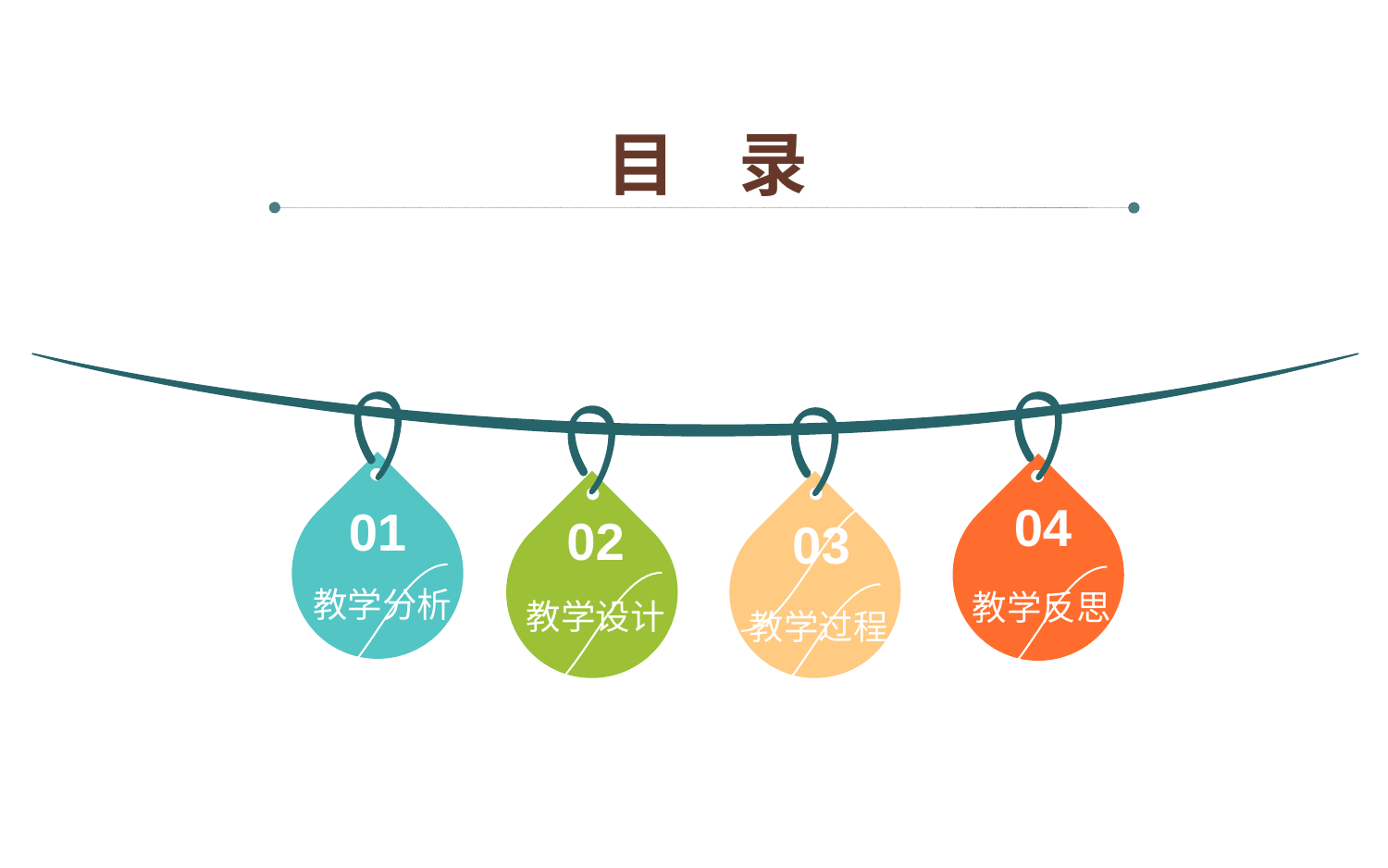

目    录

01

教学分析

04

教学反思

02

教学设计

03

教学过程